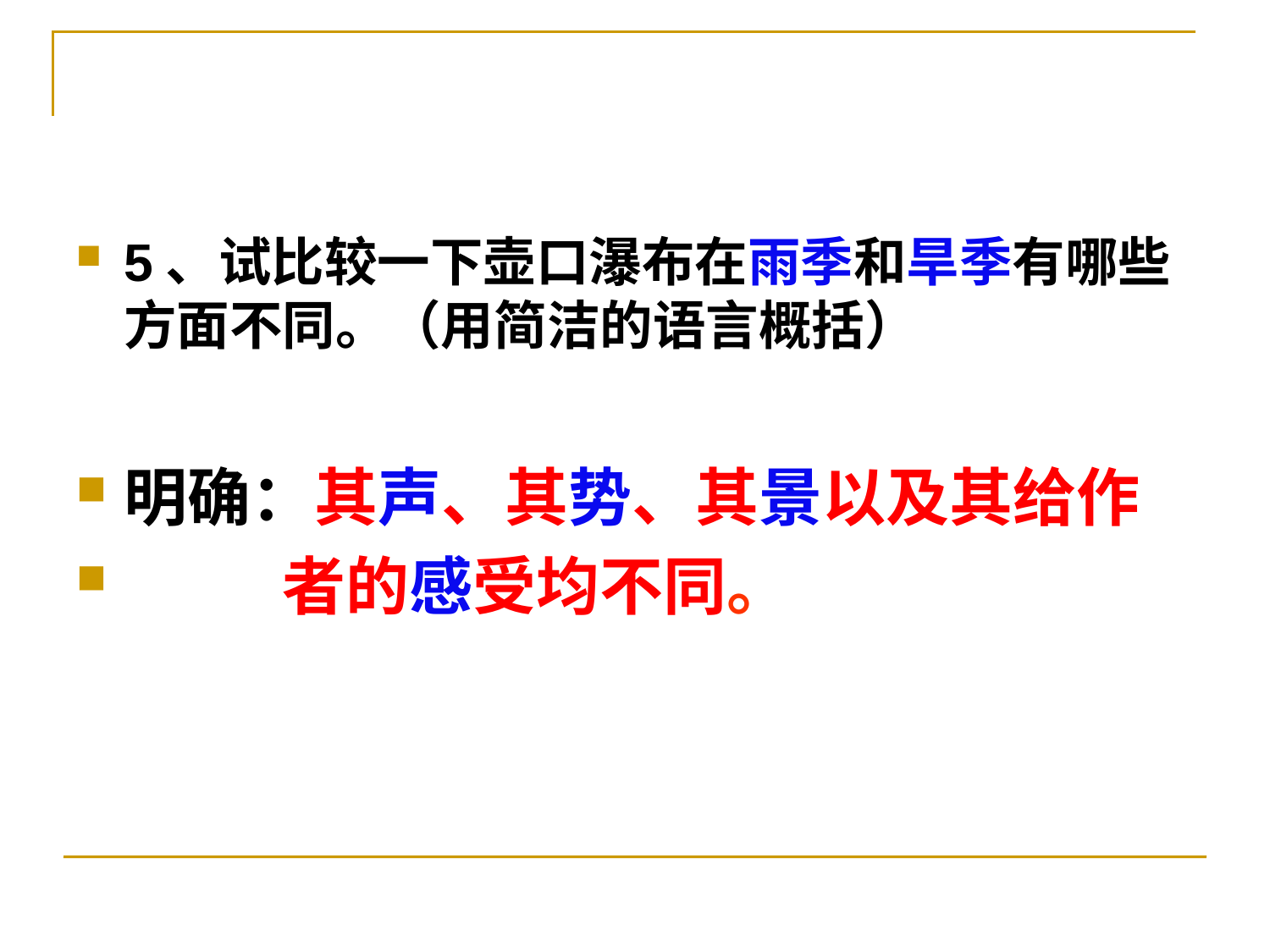

5、试比较一下壶口瀑布在雨季和旱季有哪些方面不同。（用简洁的语言概括）

明确：其声、其势、其景以及其给作
          者的感受均不同。